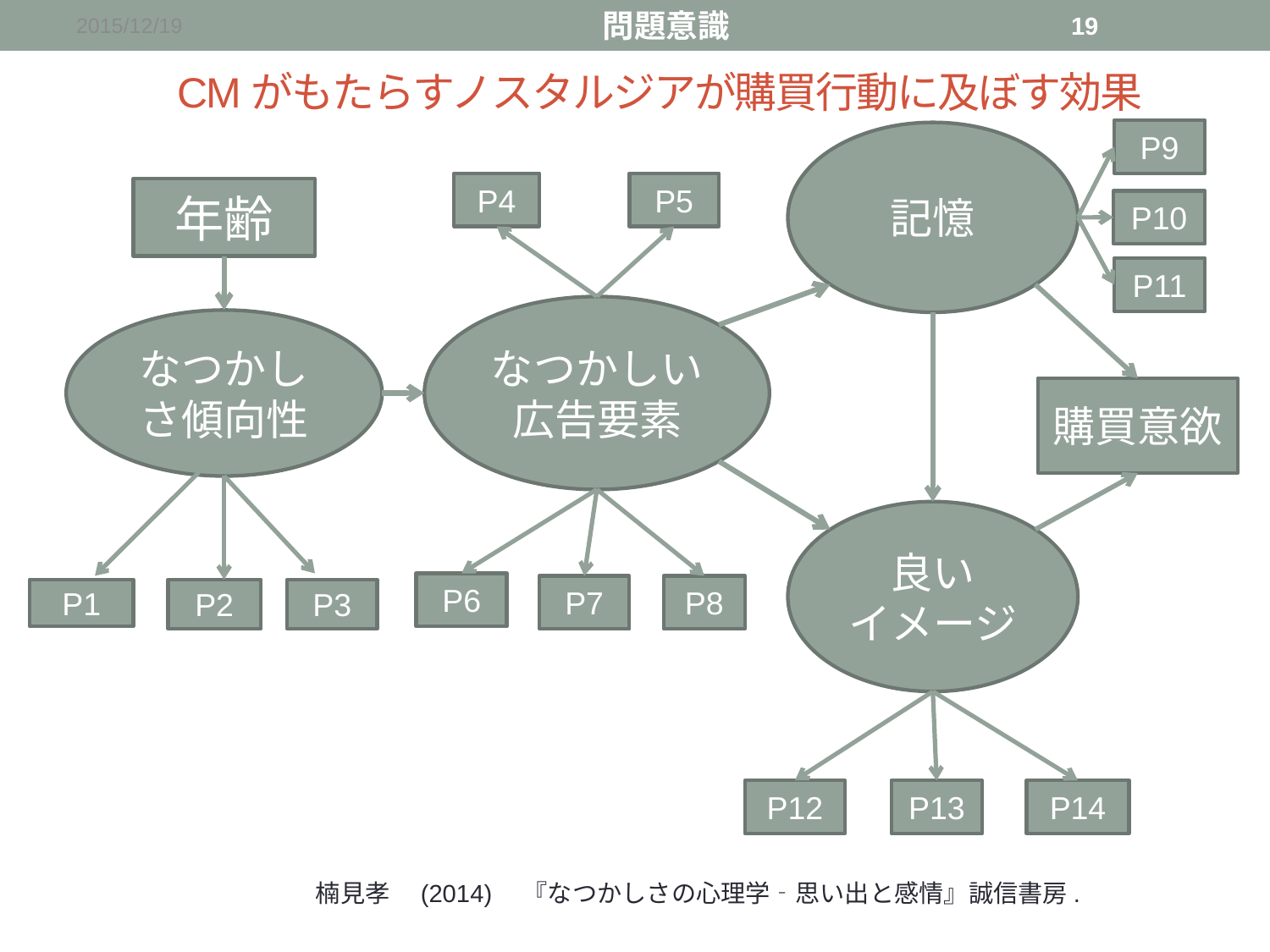

問題意識
2015/12/19
19
# CMがもたらすノスタルジアが購買行動に及ぼす効果
P9
記憶
P4
P5
年齢
P10
P11
なつかしい
広告要素
なつかしさ傾向性
購買意欲
良い
イメージ
P6
P7
P8
P2
P1
P3
P12
P13
P14
楠見孝　(2014)　『なつかしさの心理学‐思い出と感情』誠信書房.